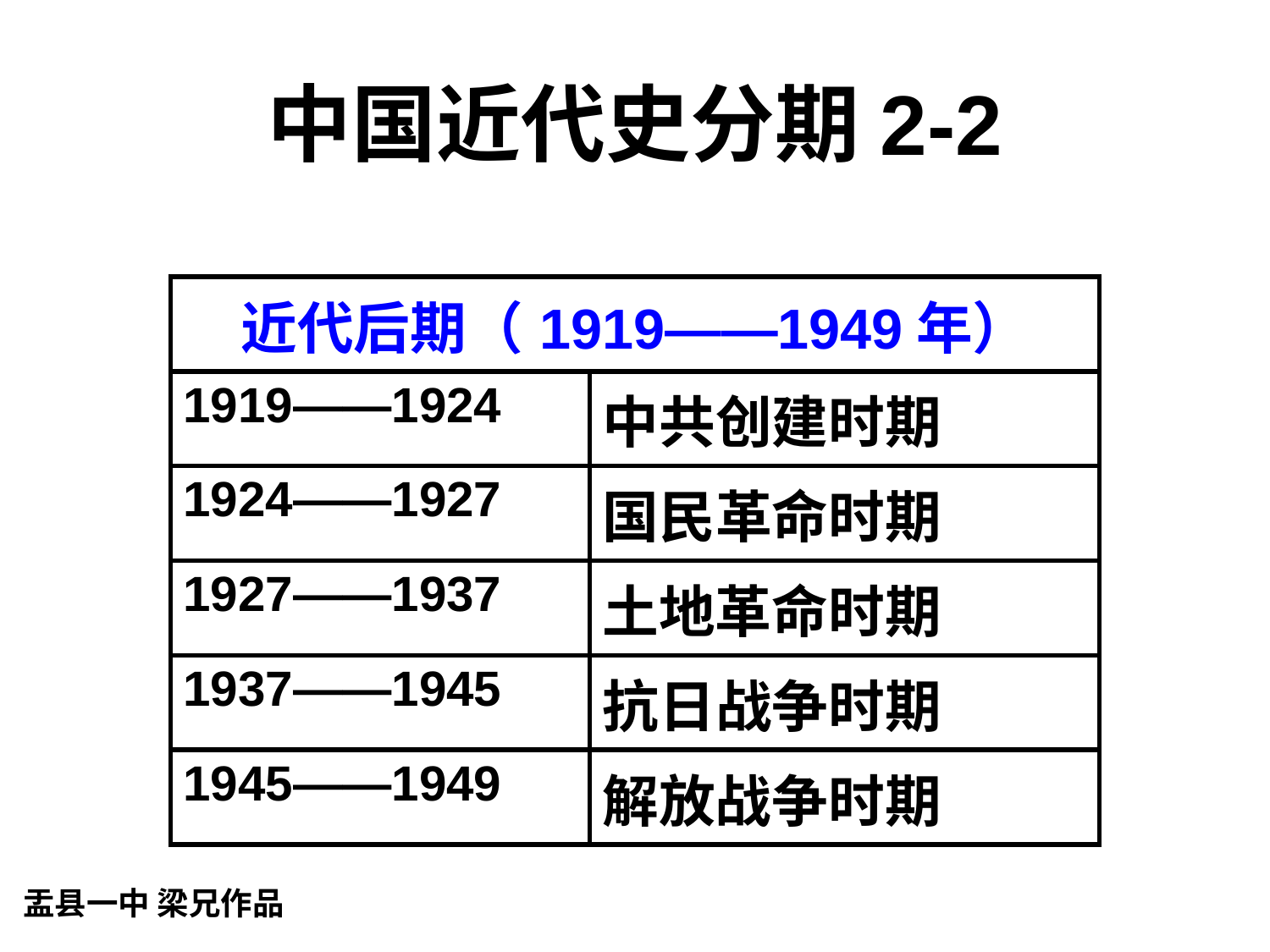

# 中国近代史分期2-2
| 近代后期（1919——1949年） |  |
| --- | --- |
| 1919——1924 | 中共创建时期 |
| 1924——1927 | 国民革命时期 |
| 1927——1937 | 土地革命时期 |
| 1937——1945 | 抗日战争时期 |
| 1945——1949 | 解放战争时期 |
盂县一中 梁兄作品